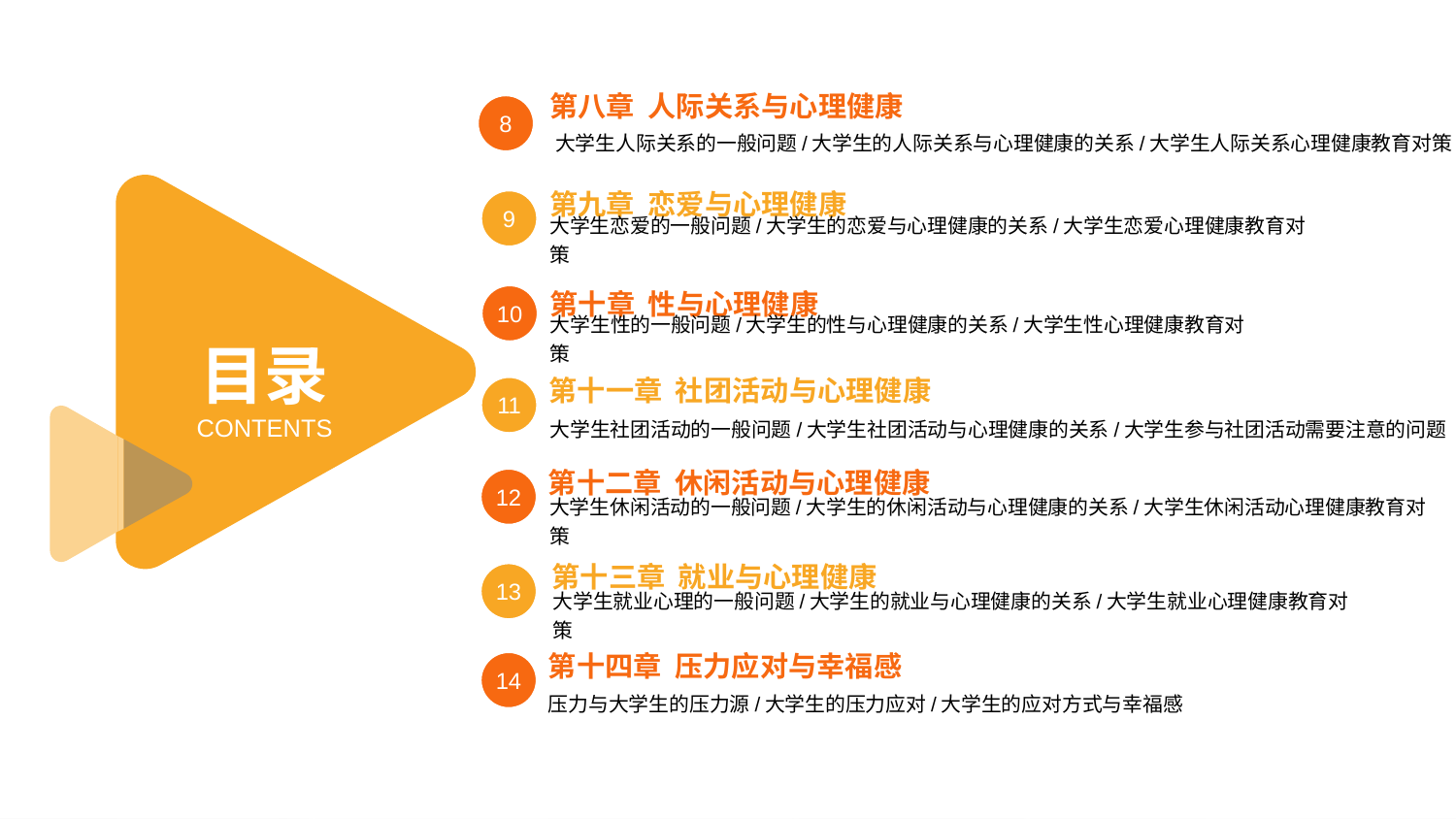

8
第八章  人际关系与心理健康
大学生人际关系的一般问题/大学生的人际关系与心理健康的关系/大学生人际关系心理健康教育对策

9
第九章  恋爱与心理健康
大学生恋爱的一般问题/大学生的恋爱与心理健康的关系/大学生恋爱心理健康教育对策
10
第十章  性与心理健康
大学生性的一般问题/大学生的性与心理健康的关系/大学生性心理健康教育对策
目录
CONTENTS
11
第十一章  社团活动与心理健康
大学生社团活动的一般问题/大学生社团活动与心理健康的关系/大学生参与社团活动需要注意的问题

12
第十二章  休闲活动与心理健康
大学生休闲活动的一般问题/大学生的休闲活动与心理健康的关系/大学生休闲活动心理健康教育对策
13
第十三章  就业与心理健康
大学生就业心理的一般问题/大学生的就业与心理健康的关系/大学生就业心理健康教育对策
14
第十四章  压力应对与幸福感
压力与大学生的压力源/大学生的压力应对/大学生的应对方式与幸福感